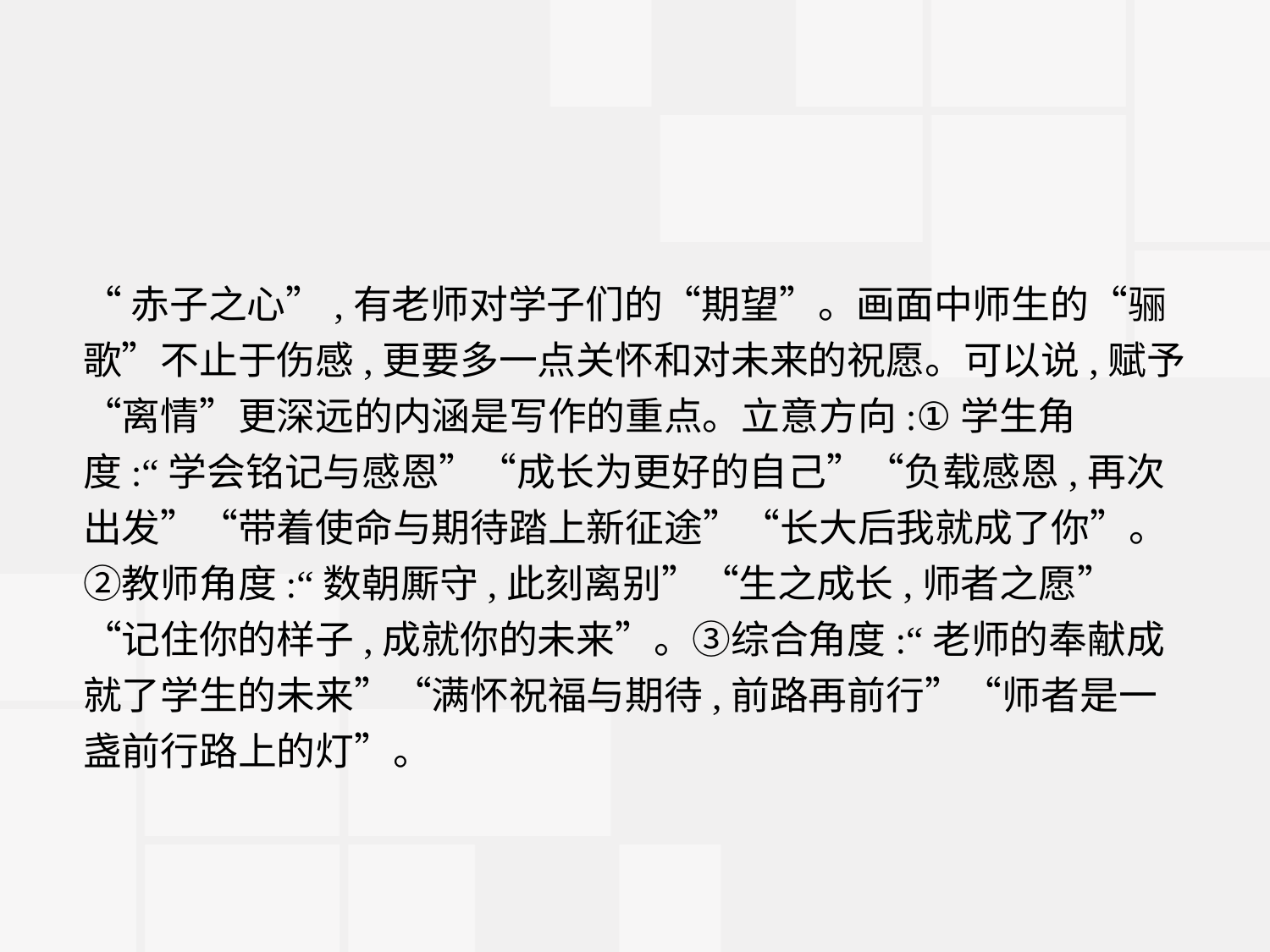

“赤子之心”,有老师对学子们的“期望”。画面中师生的“骊歌”不止于伤感,更要多一点关怀和对未来的祝愿。可以说,赋予“离情”更深远的内涵是写作的重点。立意方向:①学生角度:“学会铭记与感恩”“成长为更好的自己”“负载感恩,再次出发”“带着使命与期待踏上新征途”“长大后我就成了你”。②教师角度:“数朝厮守,此刻离别”“生之成长,师者之愿”“记住你的样子,成就你的未来”。③综合角度:“老师的奉献成就了学生的未来”“满怀祝福与期待,前路再前行”“师者是一盏前行路上的灯”。